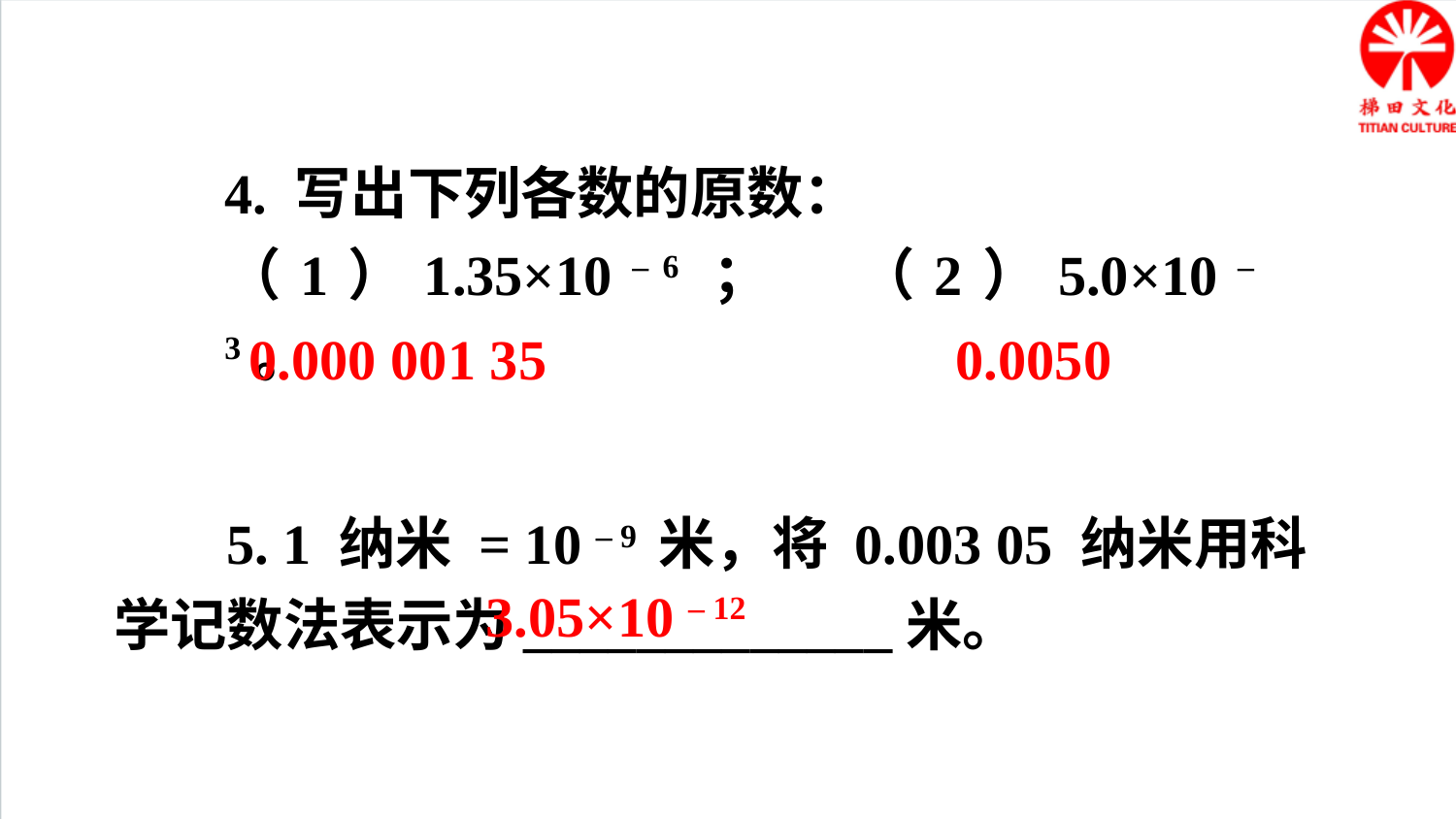

4. 写出下列各数的原数：
（1）1.35×10 – 6 ；	（2）5.0×10 – 3。
0.000 001 35
0.0050
        5. 1 纳米 = 10 – 9 米，将 0.003 05 纳米用科学记数法表示为_____________米。
3.05×10 – 12